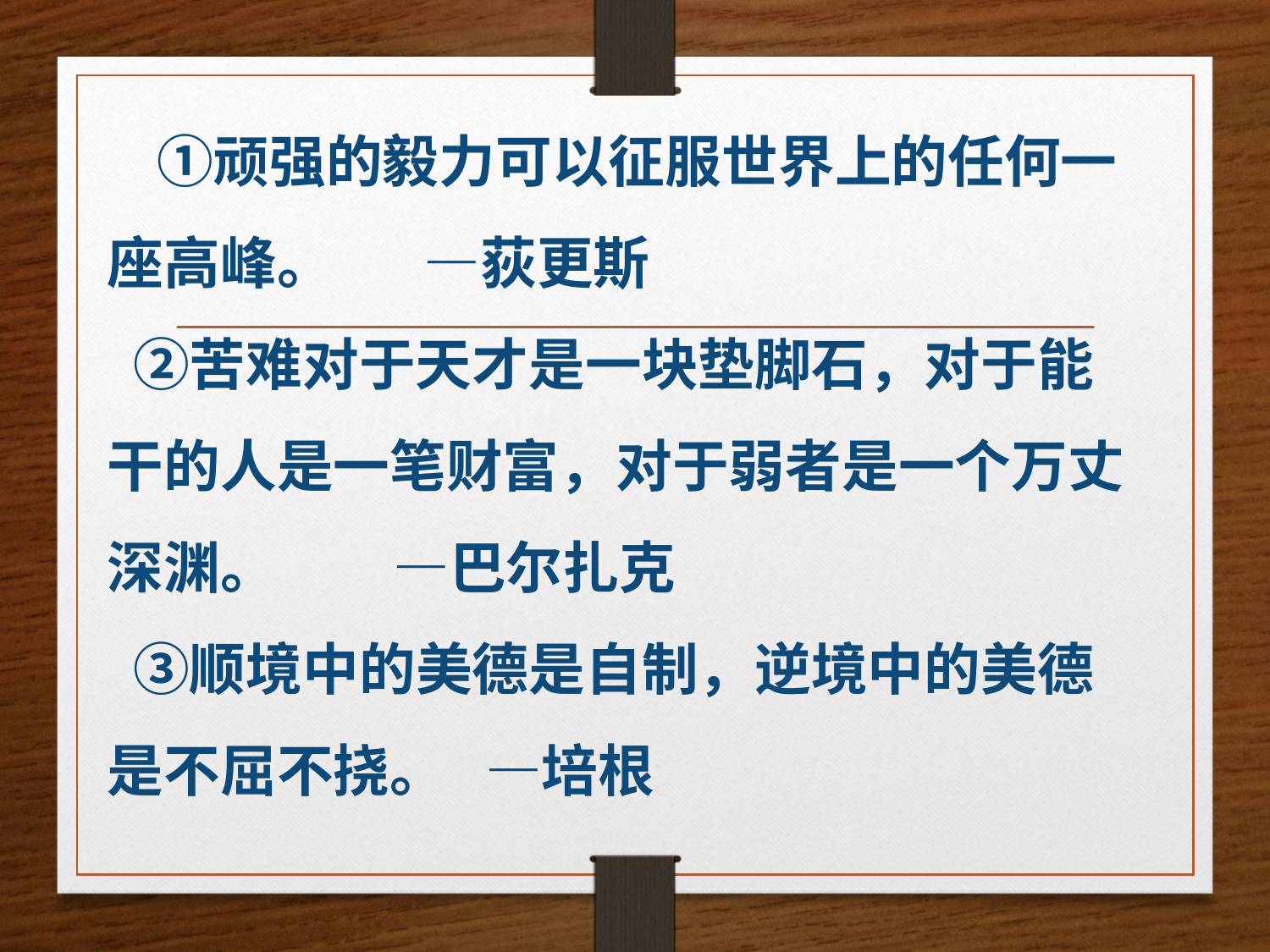

①顽强的毅力可以征服世界上的任何一座高峰。       —荻更斯
  ②苦难对于天才是一块垫脚石，对于能干的人是一笔财富，对于弱者是一个万丈深渊。         —巴尔扎克
  ③顺境中的美德是自制，逆境中的美德是不屈不挠。   —培根